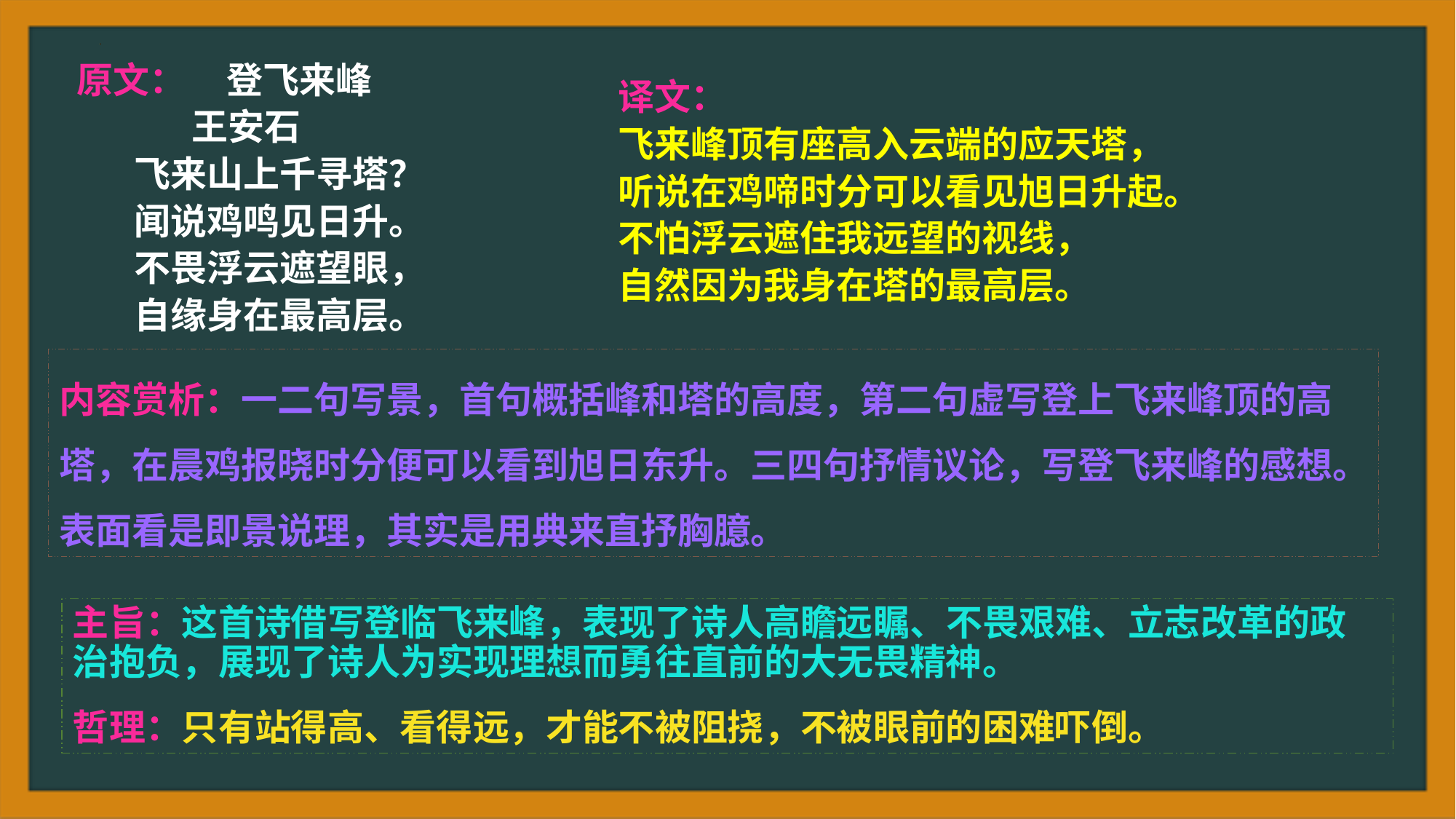

原文：     登飞来峰
             王安石
      飞来山上千寻塔？
      闻说鸡鸣见日升。
      不畏浮云遮望眼，
      自缘身在最高层。
译文：
飞来峰顶有座高入云端的应天塔，
听说在鸡啼时分可以看见旭日升起。
不怕浮云遮住我远望的视线，
自然因为我身在塔的最高层。
内容赏析：一二句写景，首句概括峰和塔的高度，第二句虚写登上飞来峰顶的高塔，在晨鸡报晓时分便可以看到旭日东升。三四句抒情议论，写登飞来峰的感想。表面看是即景说理，其实是用典来直抒胸臆。
主旨：这首诗借写登临飞来峰，表现了诗人高瞻远瞩、不畏艰难、立志改革的政治抱负，展现了诗人为实现理想而勇往直前的大无畏精神。
哲理：只有站得高、看得远，才能不被阻挠，不被眼前的困难吓倒。